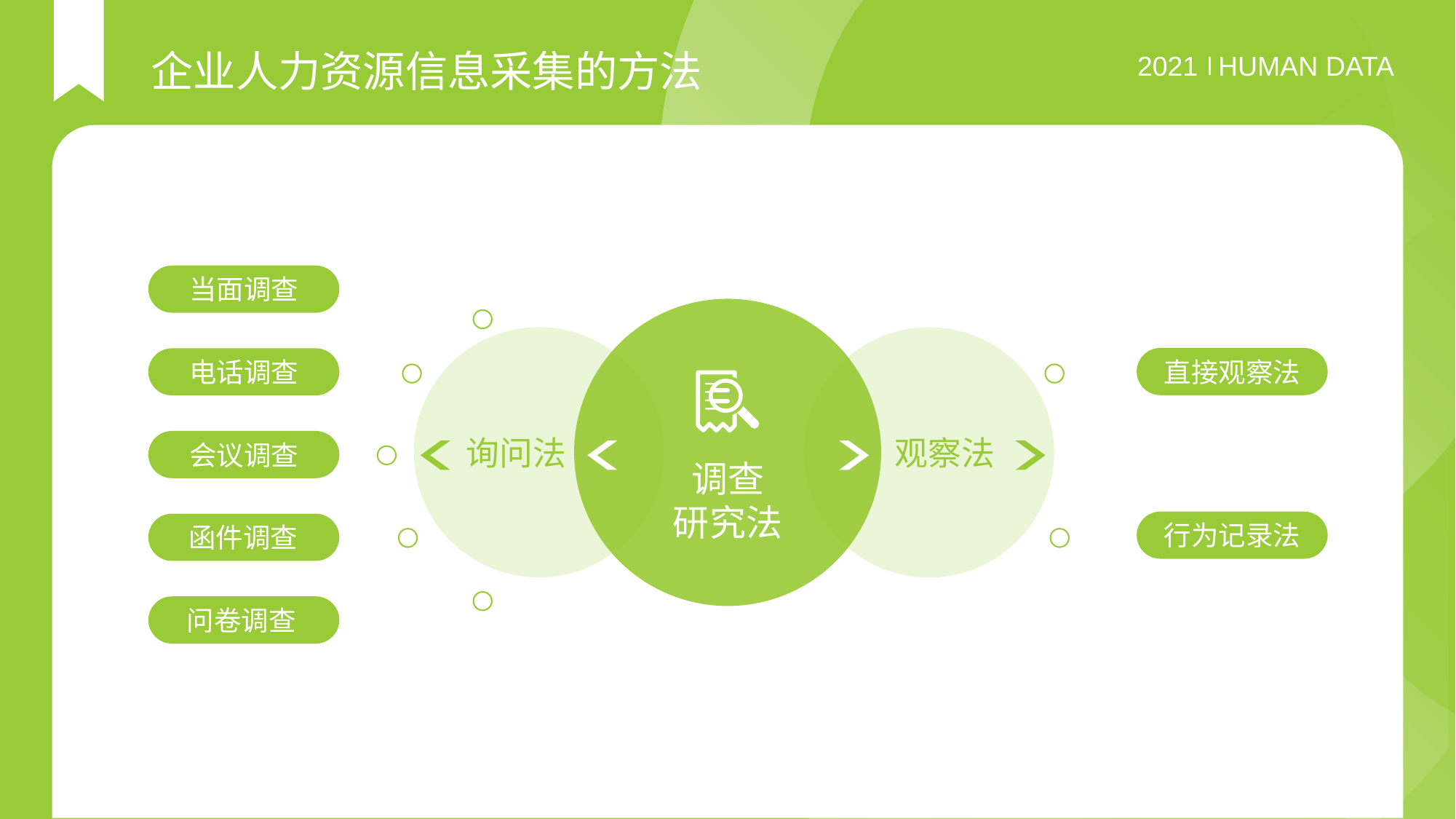

企业人力资源信息采集的方法

当面调查

电话调查
直接观察法

会议调查
询问法
观察法

调查
研究法

函件调查
行为记录法

问卷调查